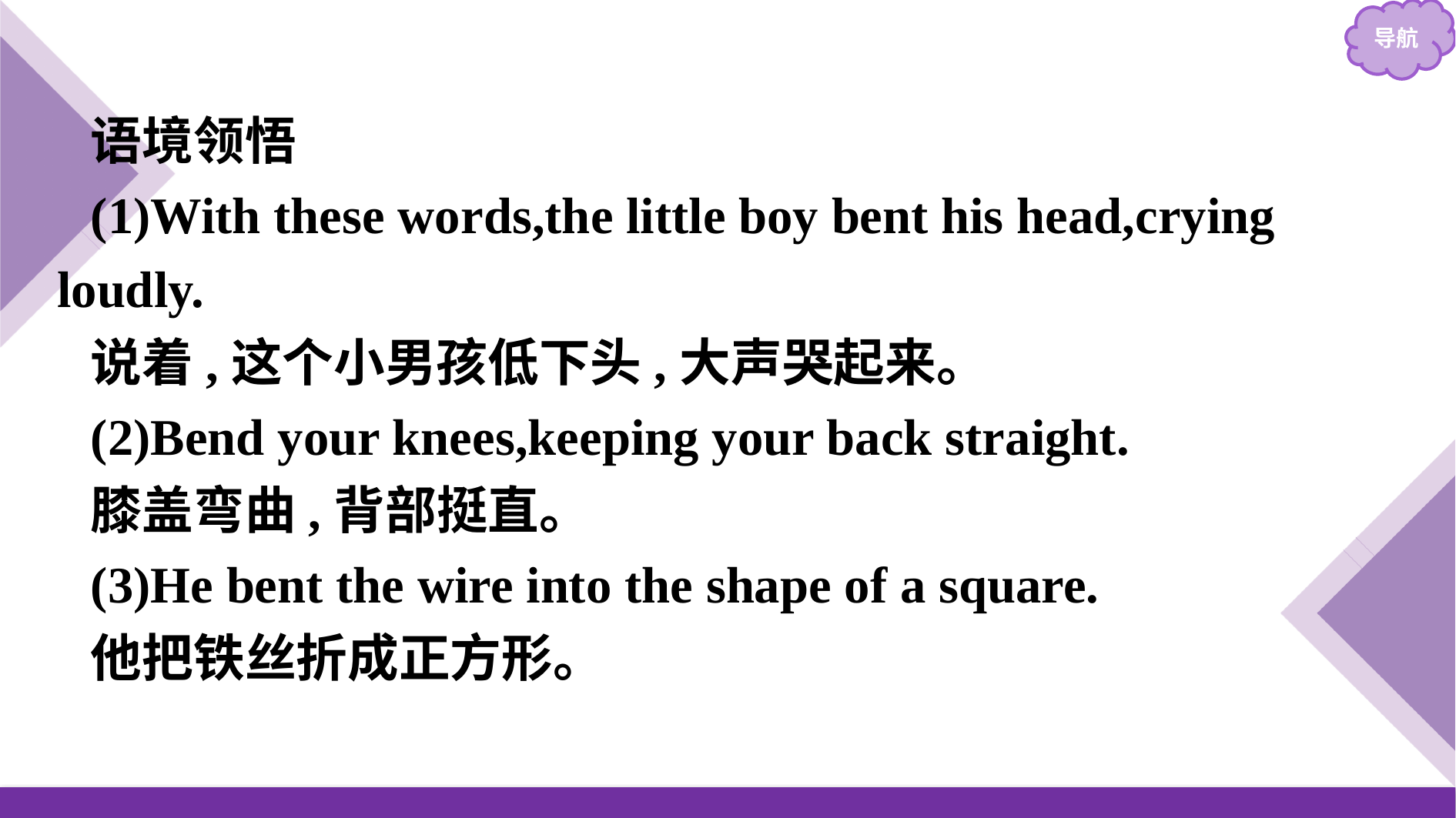

语境领悟
(1)With these words,the little boy bent his head,crying loudly.
说着,这个小男孩低下头,大声哭起来。
(2)Bend your knees,keeping your back straight.
膝盖弯曲,背部挺直。
(3)He bent the wire into the shape of a square.
他把铁丝折成正方形。